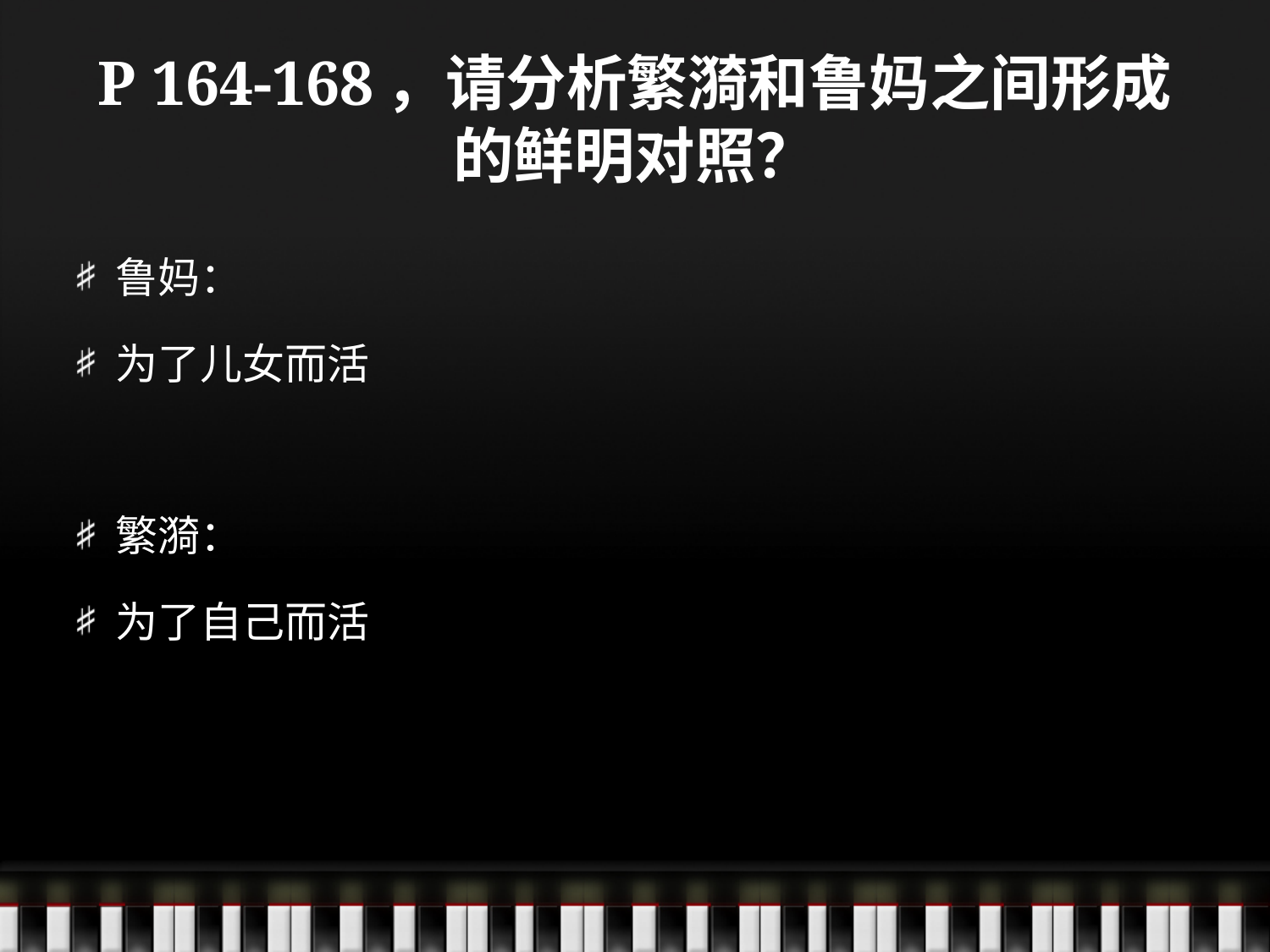

# P 164-168，请分析繁漪和鲁妈之间形成的鲜明对照？
鲁妈：
为了儿女而活

繁漪：
为了自己而活